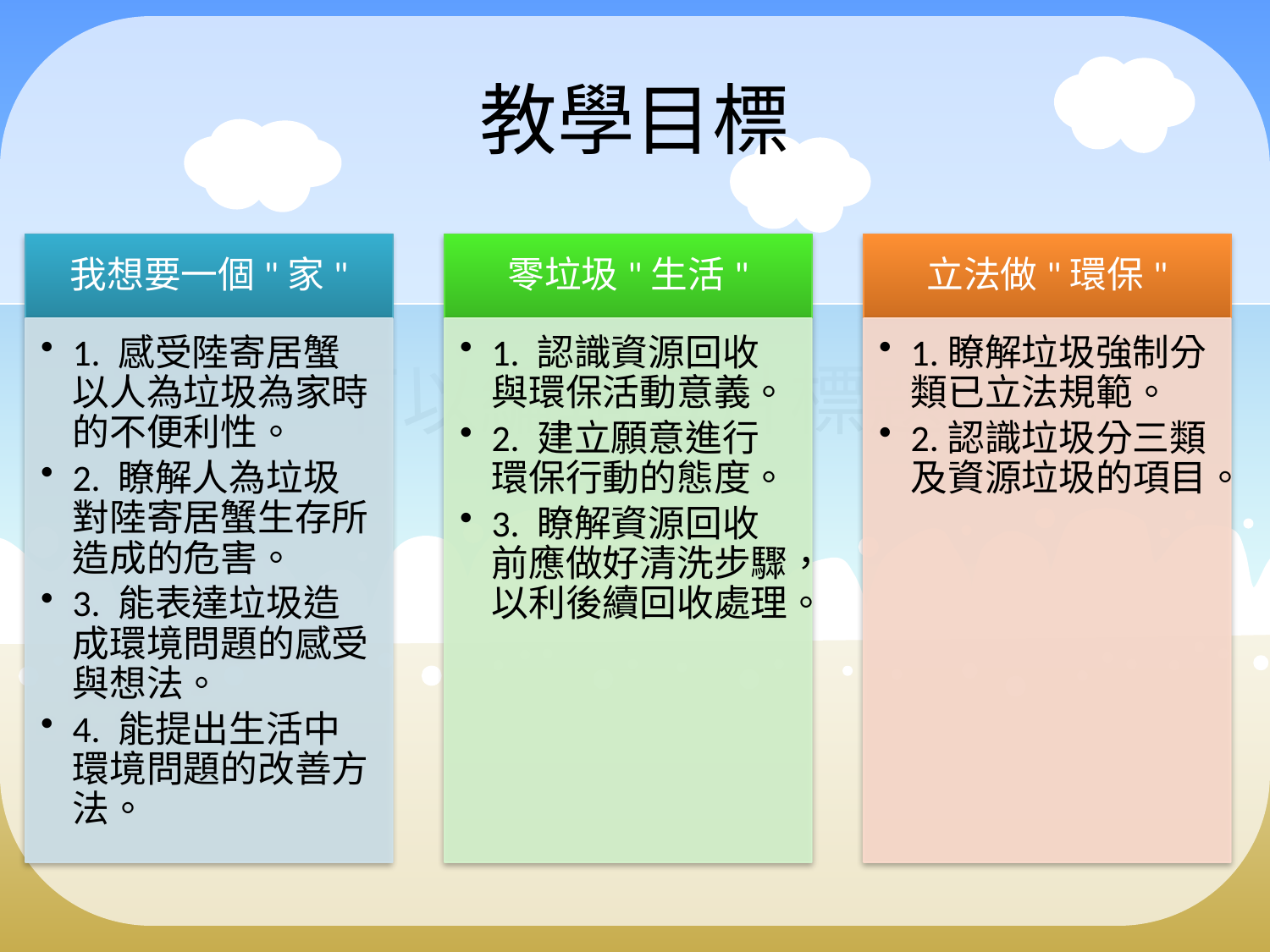

# 教學目標
我想要一個"家"
1. 感受陸寄居蟹以人為垃圾為家時的不便利性。
2. 瞭解人為垃圾對陸寄居蟹生存所造成的危害。
3. 能表達垃圾造成環境問題的感受與想法。
4. 能提出生活中環境問題的改善方法。
零垃圾"生活"
1. 認識資源回收與環保活動意義。
2. 建立願意進行環保行動的態度。
3. 瞭解資源回收前應做好清洗步驟，以利後續回收處理。
立法做"環保"
1.瞭解垃圾強制分類已立法規範。
2.認識垃圾分三類及資源垃圾的項目。